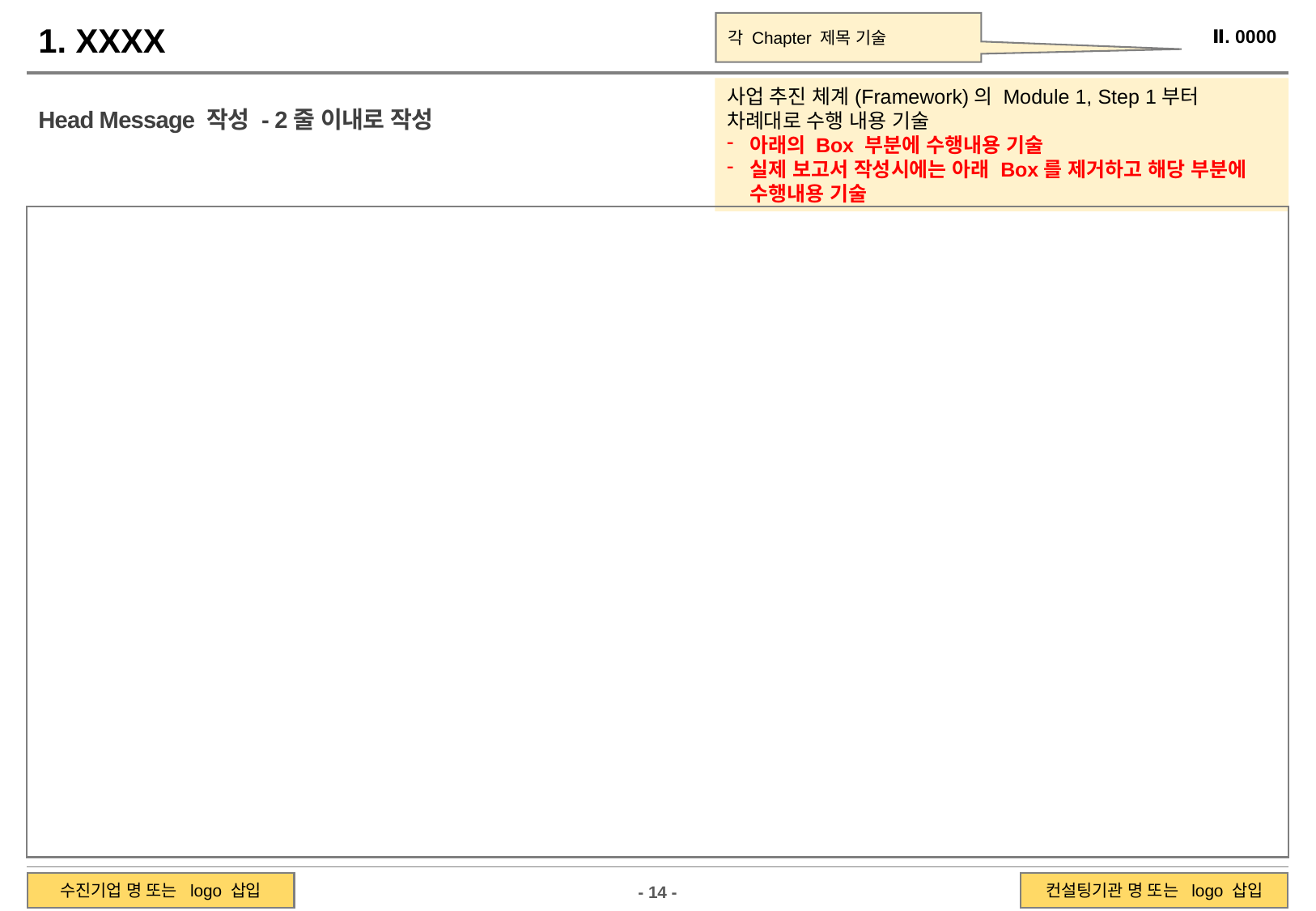

각 Chapter 제목 기술
1. XXXX
Ⅱ. 0000
사업 추진 체계(Framework)의 Module 1, Step 1부터 차례대로 수행 내용 기술
아래의 Box 부분에 수행내용 기술
실제 보고서 작성시에는 아래 Box를 제거하고 해당 부분에 수행내용 기술
Head Message 작성 - 2줄 이내로 작성